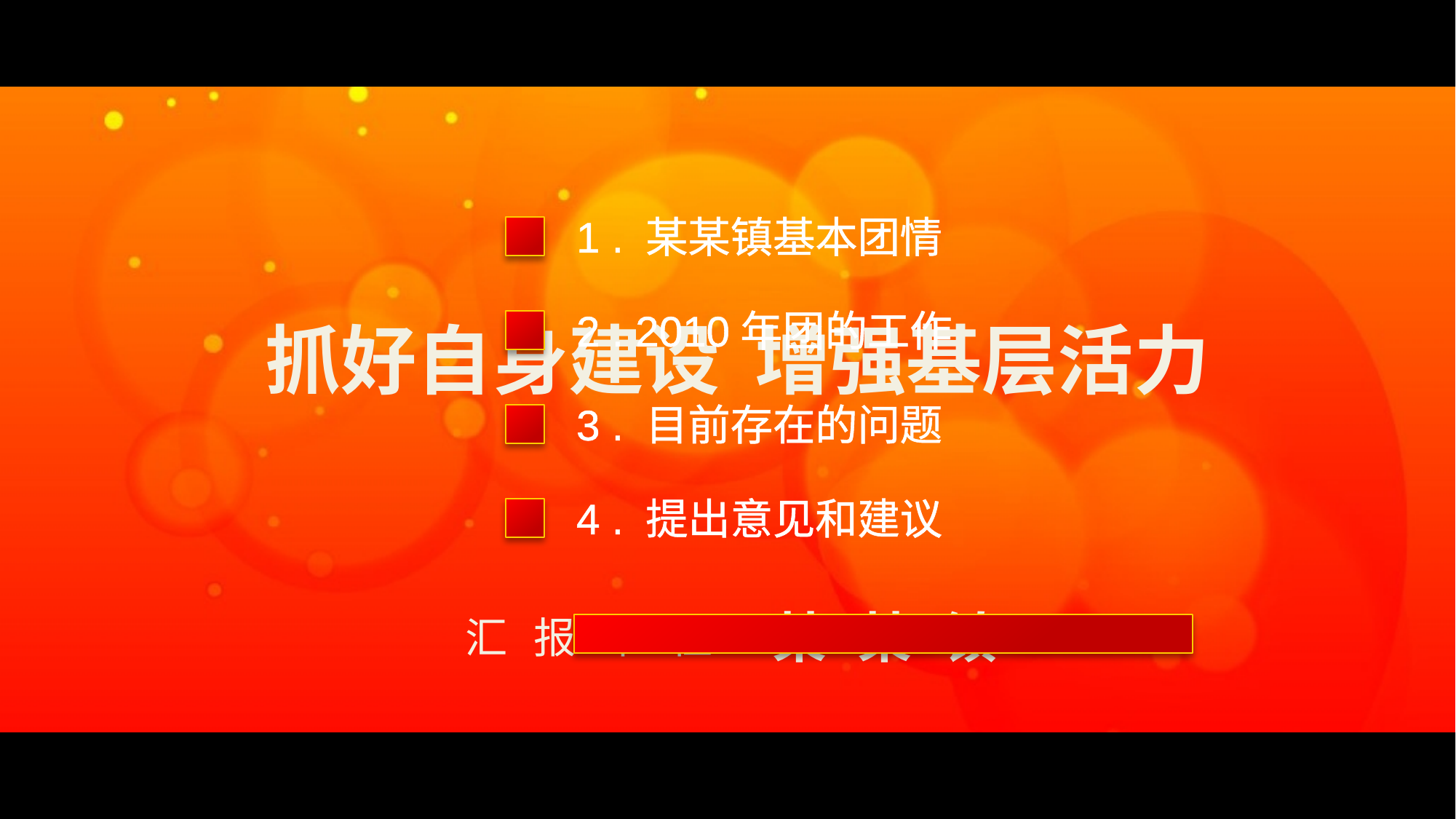

1 . 某某镇基本团情

2 . 2010年团的工作
抓好自身建设  增强基层活力

3 . 目前存在的问题

4 . 提出意见和建议

某
某
镇
汇
报
单
位